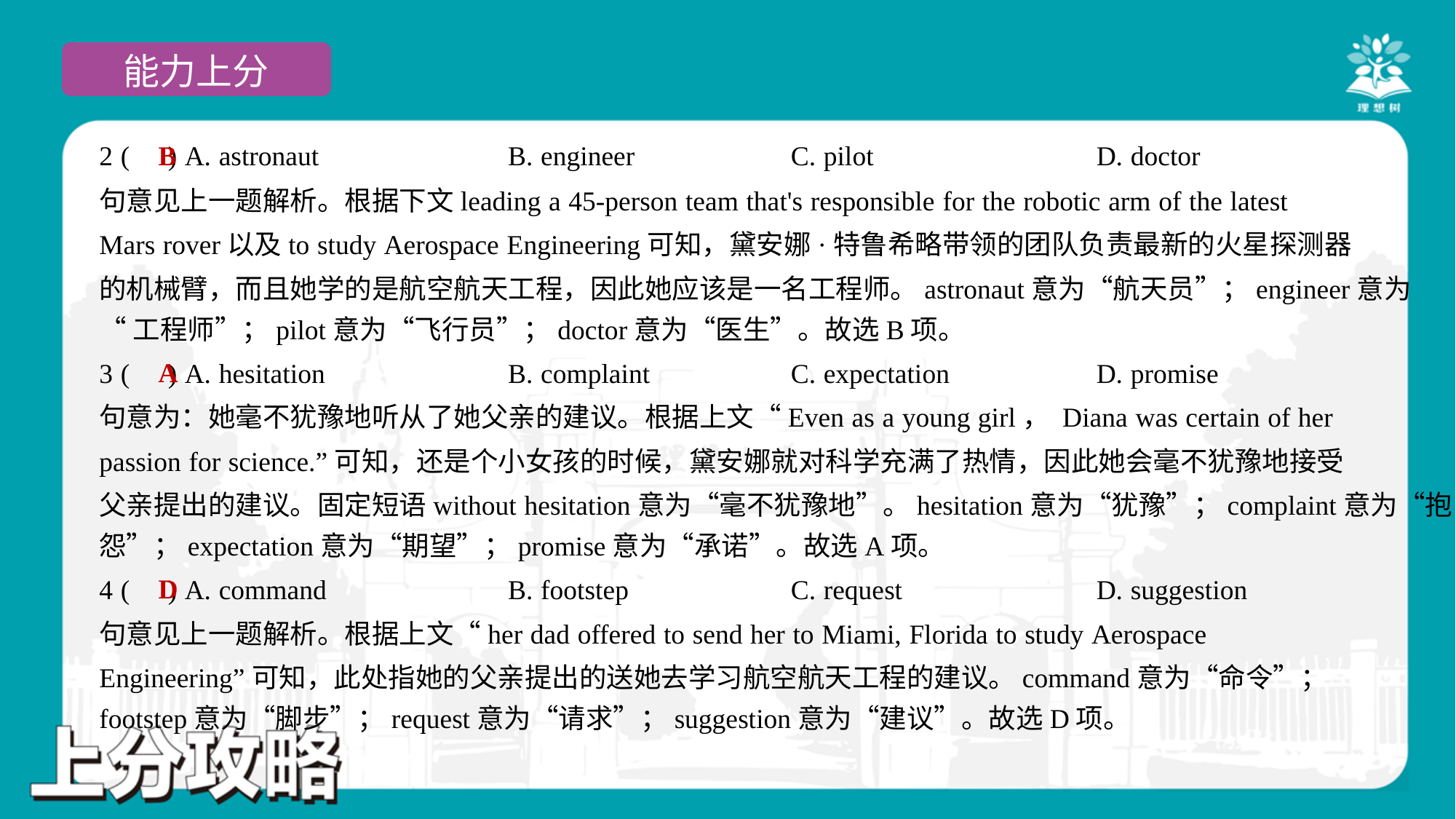

B
2 (     ) A. astronaut	B. engineer	C. pilot	D. doctor
句意见上一题解析。根据下文leading a 45-person team that's responsible for the robotic arm of the latest
Mars rover以及to study Aerospace Engineering可知，黛安娜·特鲁希略带领的团队负责最新的火星探测器
的机械臂，而且她学的是航空航天工程，因此她应该是一名工程师。astronaut意为“航天员”；engineer意为
“工程师”；pilot意为“飞行员”；doctor意为“医生”。故选B项。
A
3 (     ) A. hesitation	B. complaint	C. expectation	D. promise
句意为：她毫不犹豫地听从了她父亲的建议。根据上文“Even as a young girl， Diana was certain of her
passion for science.”可知，还是个小女孩的时候，黛安娜就对科学充满了热情，因此她会毫不犹豫地接受
父亲提出的建议。固定短语without hesitation意为“毫不犹豫地”。hesitation意为“犹豫”；complaint意为“抱
怨”；expectation意为“期望”；promise意为“承诺”。故选A项。
D
4 (     ) A. command	B. footstep	C. request	D. suggestion
句意见上一题解析。根据上文“her dad offered to send her to Miami, Florida to study Aerospace
Engineering”可知，此处指她的父亲提出的送她去学习航空航天工程的建议。command意为“命令”；
footstep意为“脚步”；request意为“请求”；suggestion意为“建议”。故选D项。